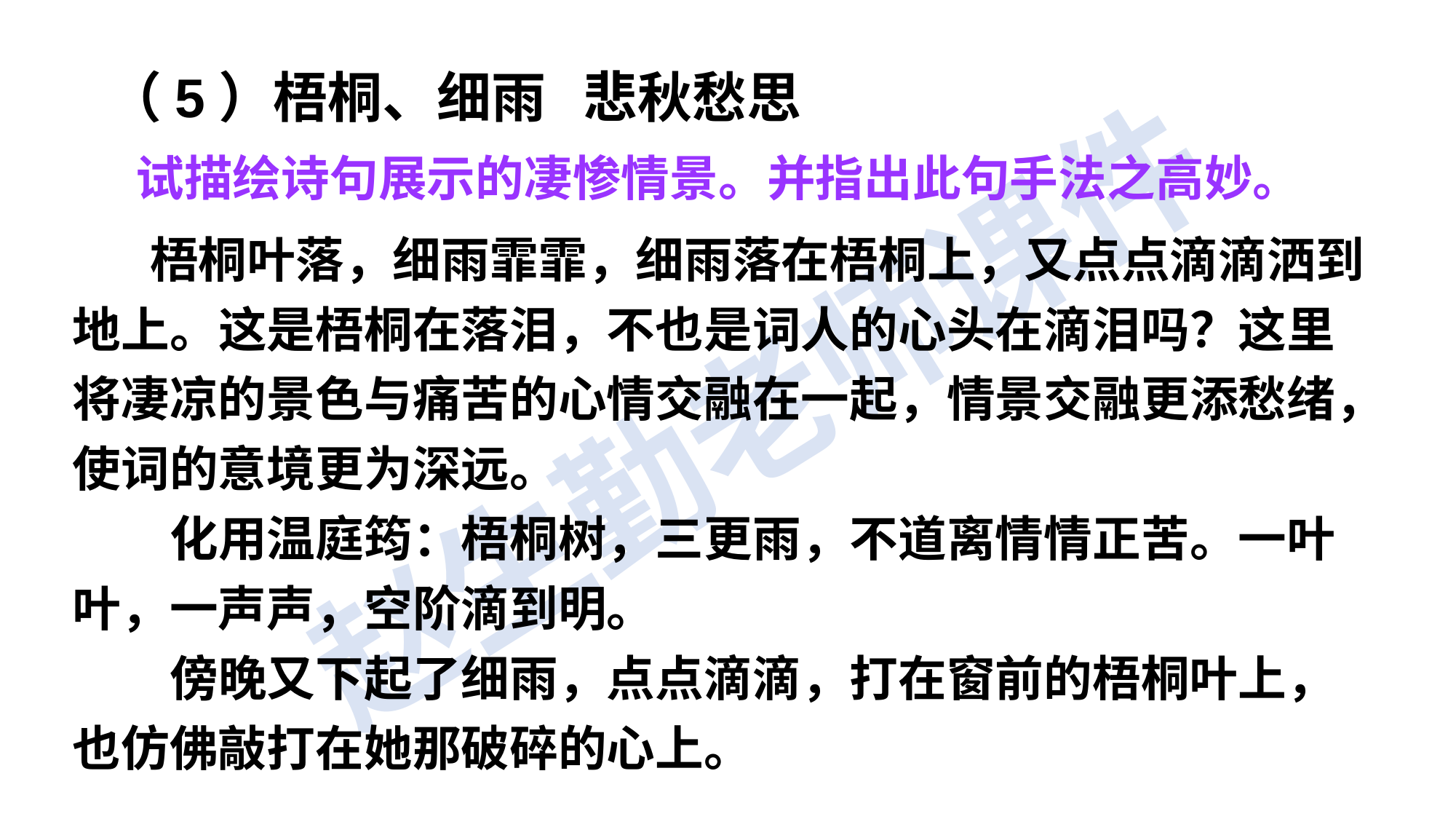

（5）梧桐、细雨   悲秋愁思
试描绘诗句展示的凄惨情景。并指出此句手法之高妙。
　       梧桐叶落，细雨霏霏，细雨落在梧桐上，又点点滴滴洒到地上。这是梧桐在落泪，不也是词人的心头在滴泪吗？这里将凄凉的景色与痛苦的心情交融在一起，情景交融更添愁绪，使词的意境更为深远。
　　化用温庭筠：梧桐树，三更雨，不道离情情正苦。一叶叶，一声声，空阶滴到明。
　　傍晚又下起了细雨，点点滴滴，打在窗前的梧桐叶上，也仿佛敲打在她那破碎的心上。